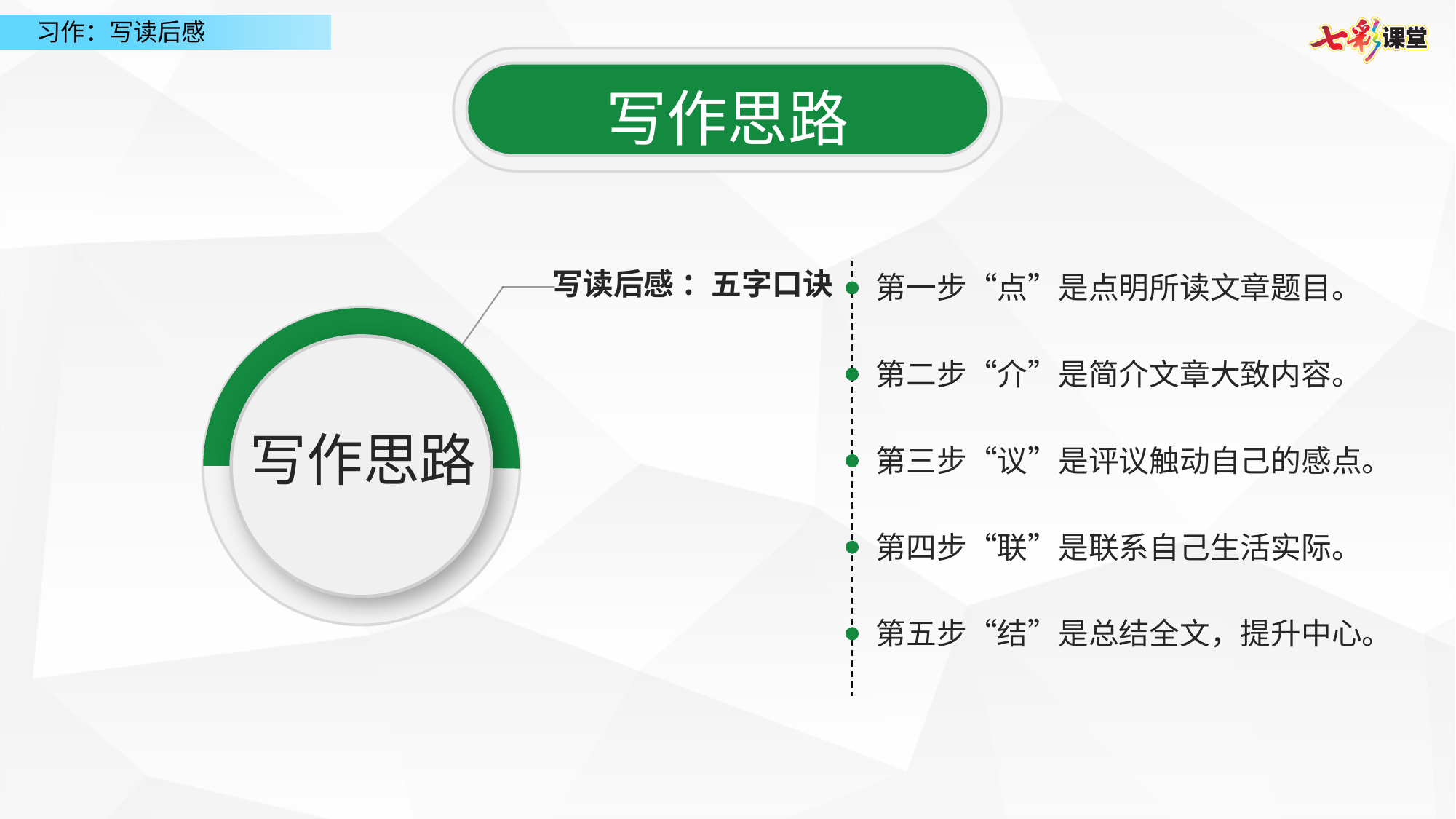

写作思路
写读后感 ：五字口诀
第一步“点”是点明所读文章题目。

第二步“介”是简介文章大致内容。

写作思路
第三步“议”是评议触动自己的感点。

第四步“联”是联系自己生活实际。

第五步“结”是总结全文，提升中心。